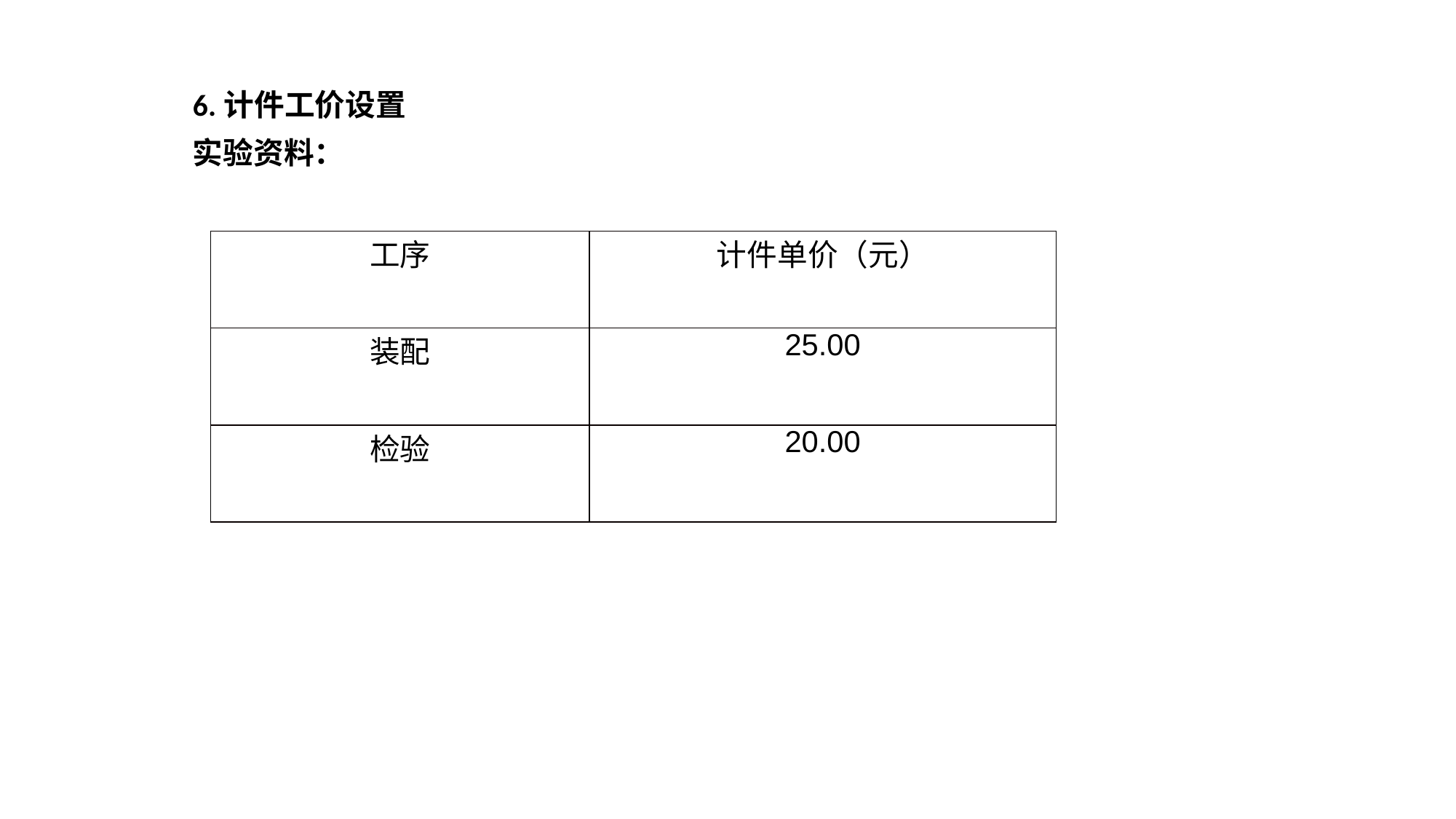

6.计件工价设置
实验资料：
| 工序 | 计件单价（元） |
| --- | --- |
| 装配 | 25.00 |
| 检验 | 20.00 |